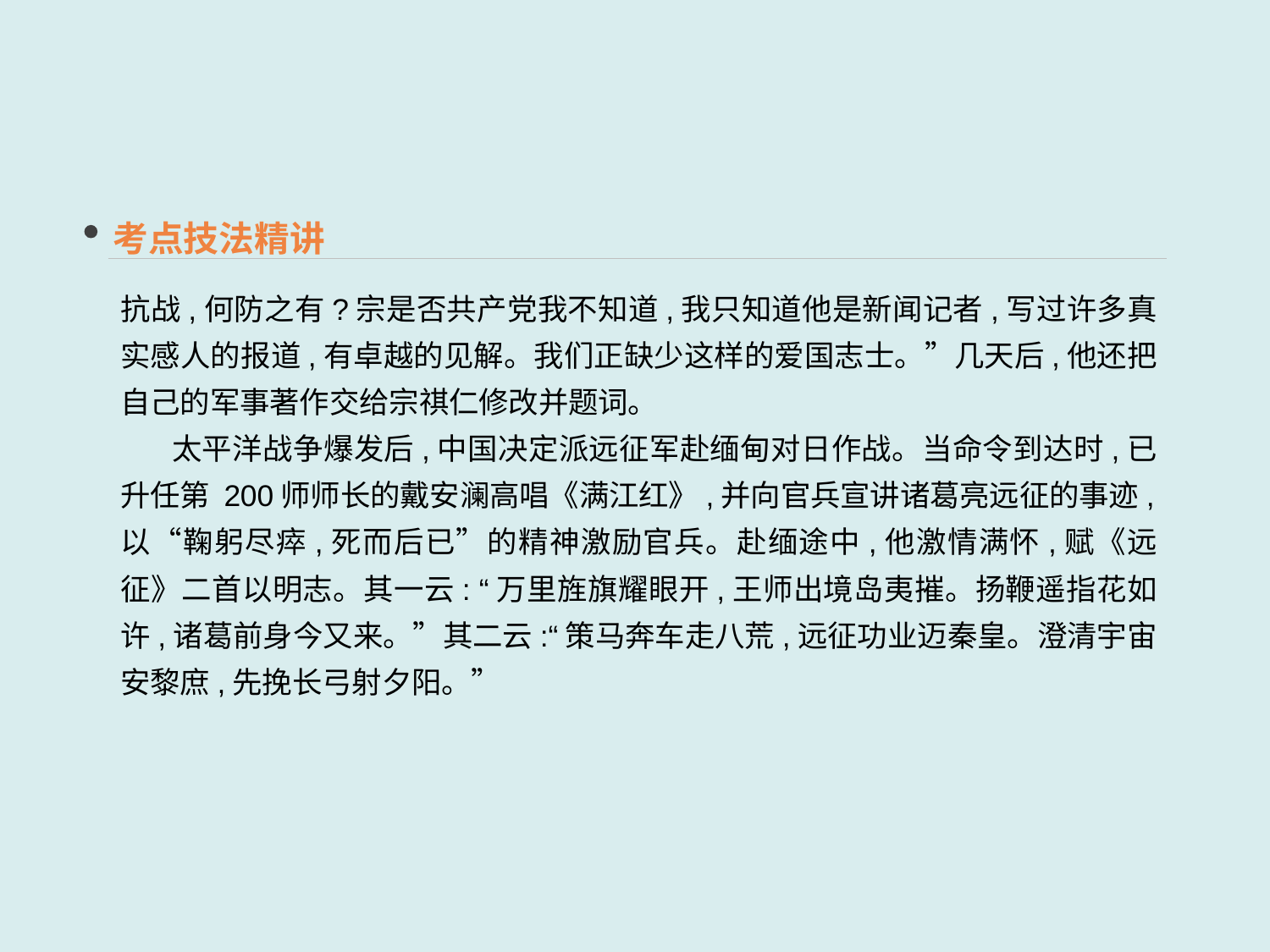

考点技法精讲

抗战,何防之有?宗是否共产党我不知道,我只知道他是新闻记者,写过许多真实感人的报道,有卓越的见解。我们正缺少这样的爱国志士。”几天后,他还把自己的军事著作交给宗祺仁修改并题词。
      太平洋战争爆发后,中国决定派远征军赴缅甸对日作战。当命令到达时,已升任第 200师师长的戴安澜高唱《满江红》,并向官兵宣讲诸葛亮远征的事迹,以“鞠躬尽瘁,死而后已”的精神激励官兵。赴缅途中,他激情满怀,赋《远征》二首以明志。其一云: “万里旌旗耀眼开,王师出境岛夷摧。扬鞭遥指花如许,诸葛前身今又来。”其二云:“策马奔车走八荒,远征功业迈秦皇。澄清宇宙安黎庶,先挽长弓射夕阳。”